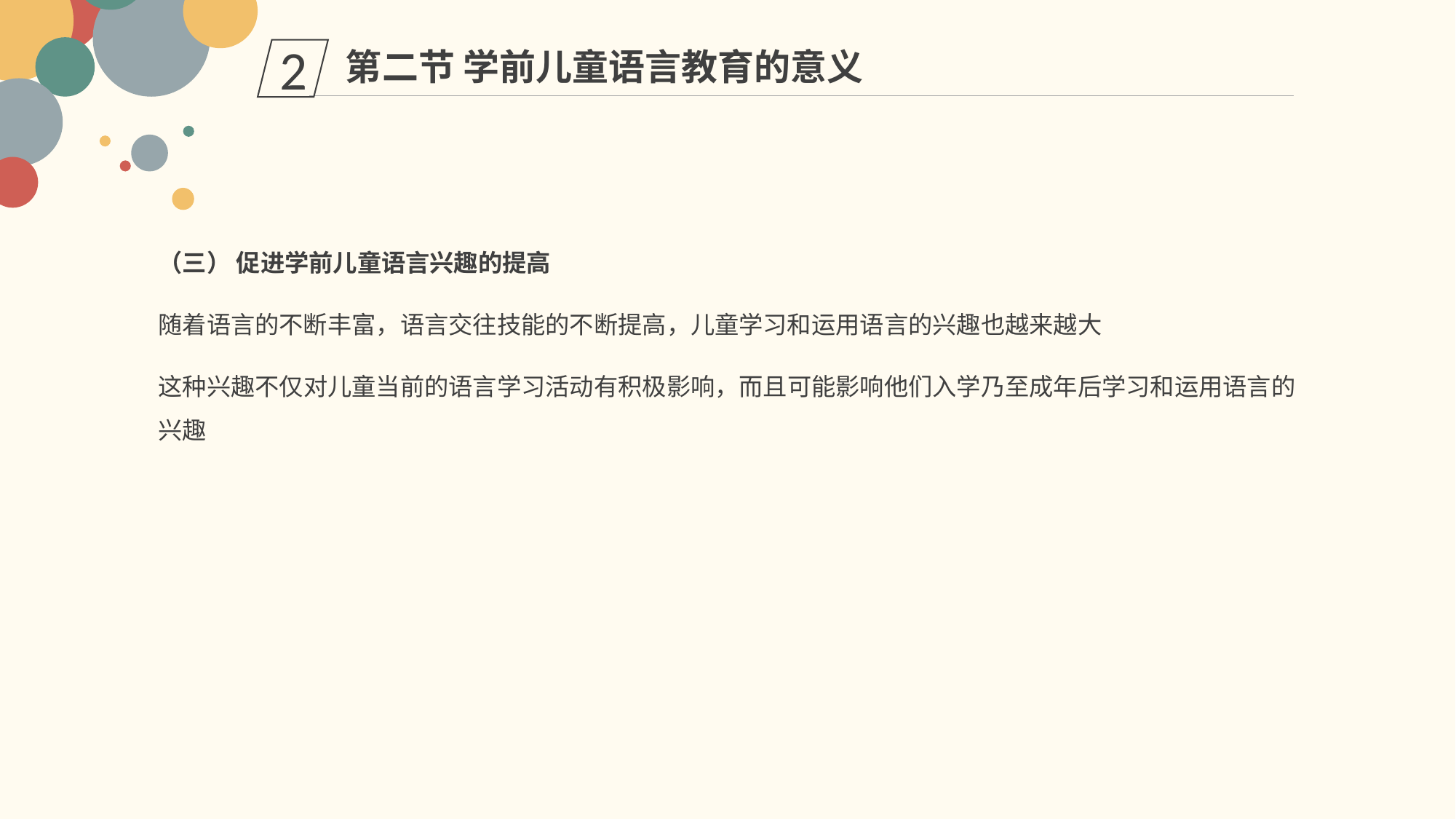

第二节 学前儿童语言教育的意义
2
（三） 促进学前儿童语言兴趣的提高
随着语言的不断丰富，语言交往技能的不断提高，儿童学习和运用语言的兴趣也越来越大
这种兴趣不仅对儿童当前的语言学习活动有积极影响，而且可能影响他们入学乃至成年后学习和运用语言的兴趣